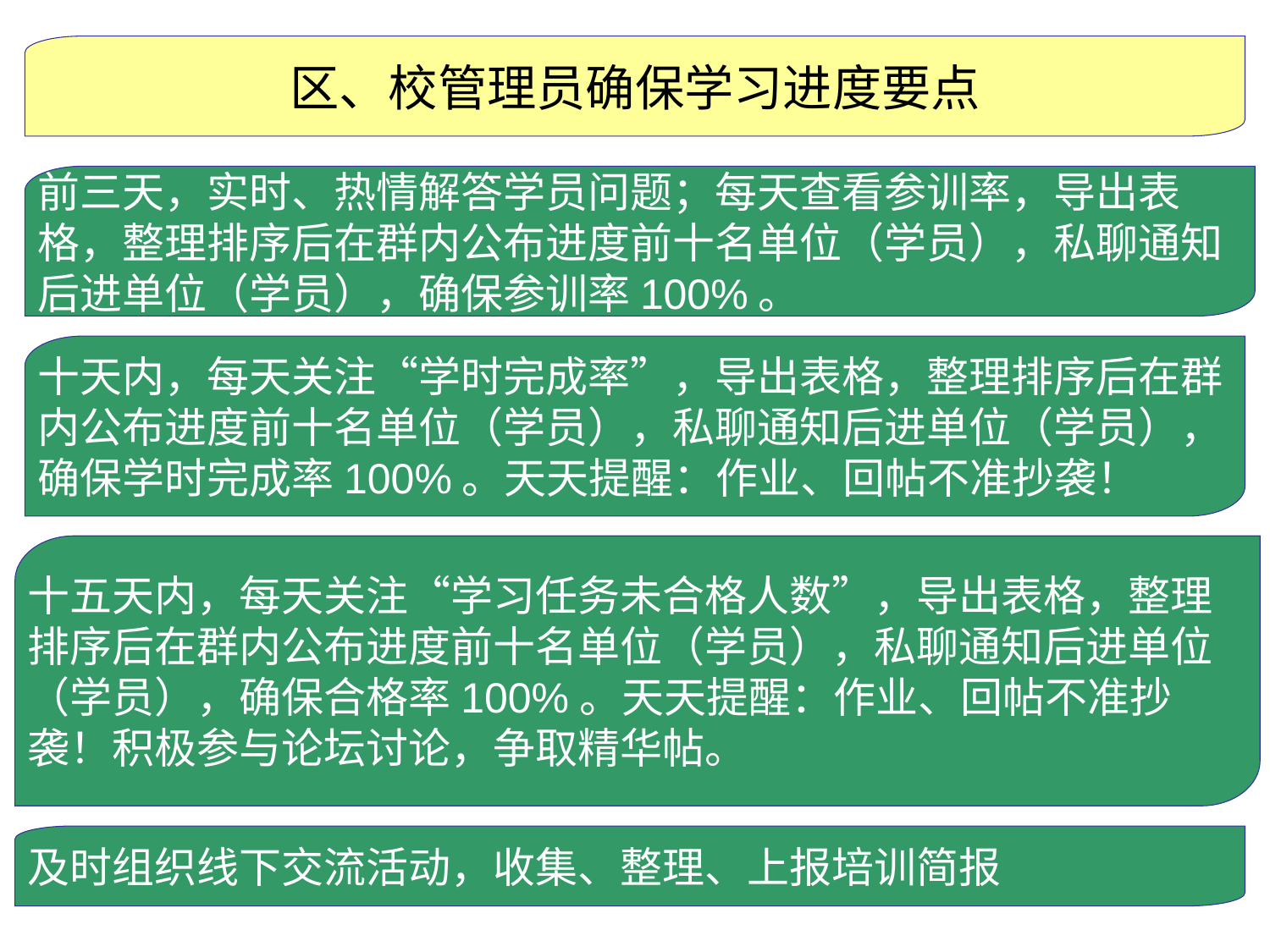

区、校管理员确保学习进度要点
前三天，实时、热情解答学员问题；每天查看参训率，导出表格，整理排序后在群内公布进度前十名单位（学员），私聊通知后进单位（学员），确保参训率100%。
十天内，每天关注“学时完成率”，导出表格，整理排序后在群内公布进度前十名单位（学员），私聊通知后进单位（学员），确保学时完成率100%。天天提醒：作业、回帖不准抄袭！
十五天内，每天关注“学习任务未合格人数”，导出表格，整理排序后在群内公布进度前十名单位（学员），私聊通知后进单位（学员），确保合格率100%。天天提醒：作业、回帖不准抄袭！积极参与论坛讨论，争取精华帖。
及时组织线下交流活动，收集、整理、上报培训简报